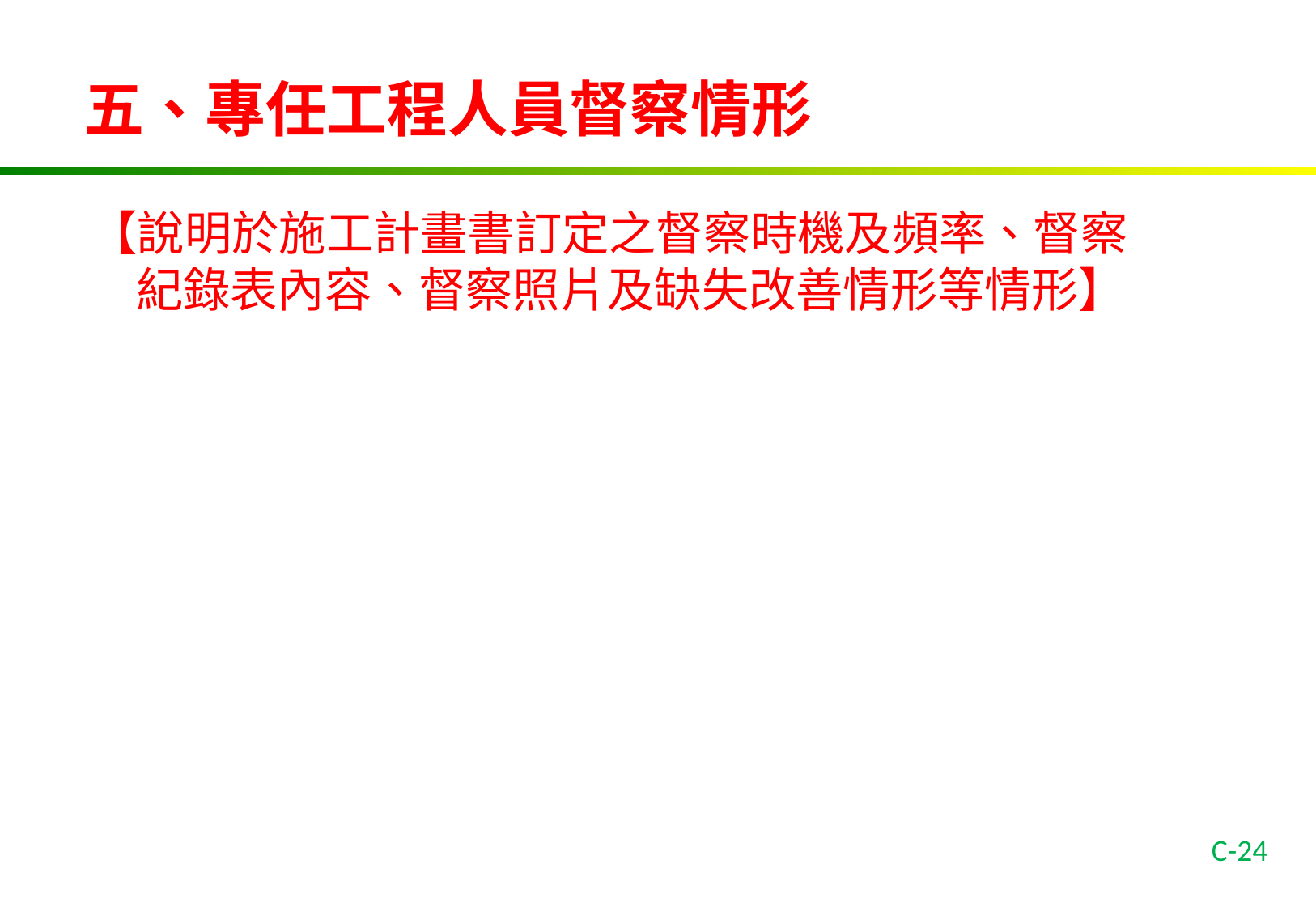

五、專任工程人員督察情形

【說明於施工計畫書訂定之督察時機及頻率、督察紀錄表內容、督察照片及缺失改善情形等情形】

C-24